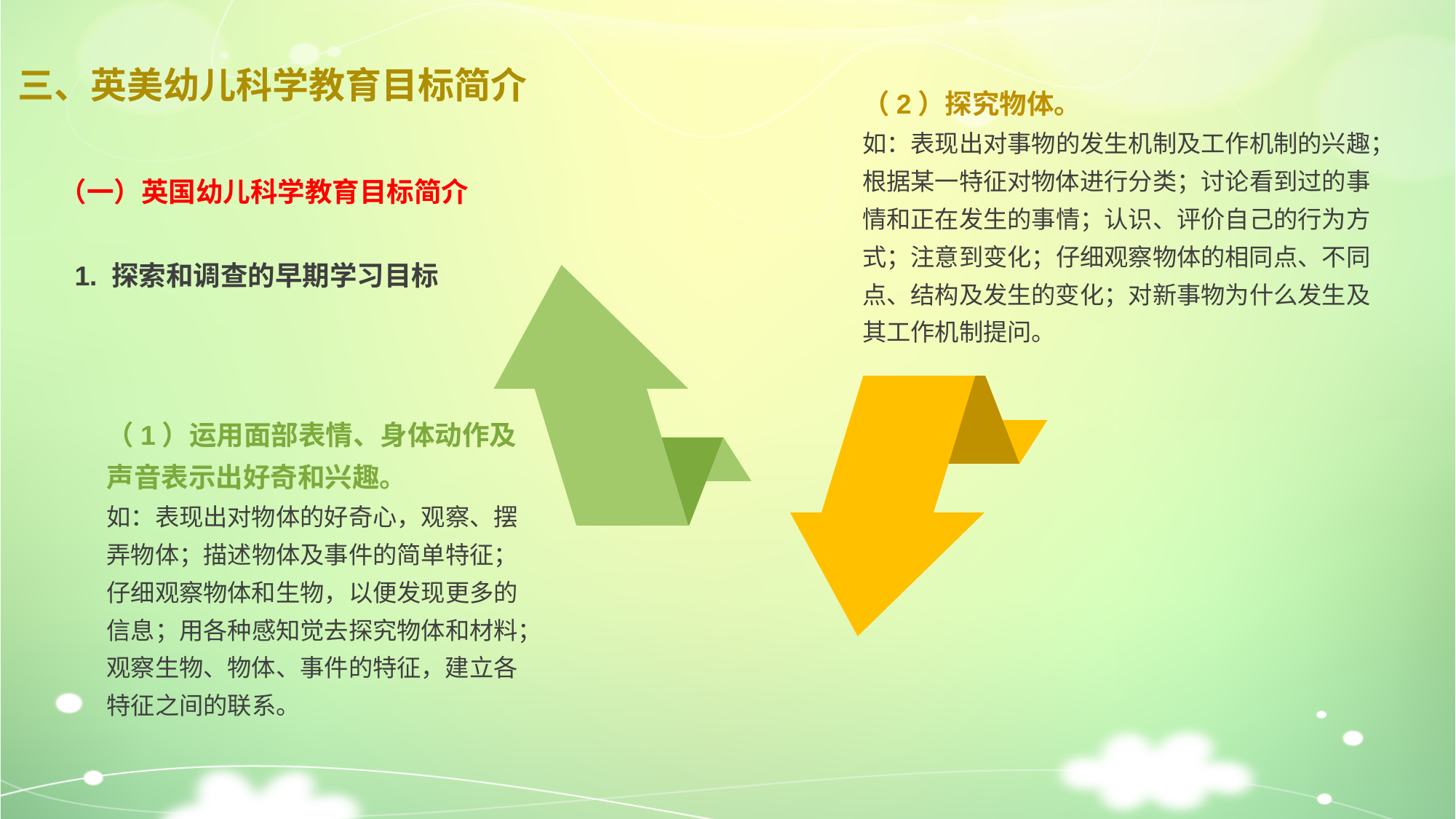

# 三、英美幼儿科学教育目标简介
（2）探究物体。
如：表现出对事物的发生机制及工作机制的兴趣；根据某一特征对物体进行分类；讨论看到过的事情和正在发生的事情；认识、评价自己的行为方式；注意到变化；仔细观察物体的相同点、不同点、结构及发生的变化；对新事物为什么发生及其工作机制提问。
（一）英国幼儿科学教育目标简介
1. 探索和调查的早期学习目标

（1）运用面部表情、身体动作及声音表示出好奇和兴趣。
如：表现出对物体的好奇心，观察、摆弄物体；描述物体及事件的简单特征；仔细观察物体和生物，以便发现更多的信息；用各种感知觉去探究物体和材料；观察生物、物体、事件的特征，建立各特征之间的联系。